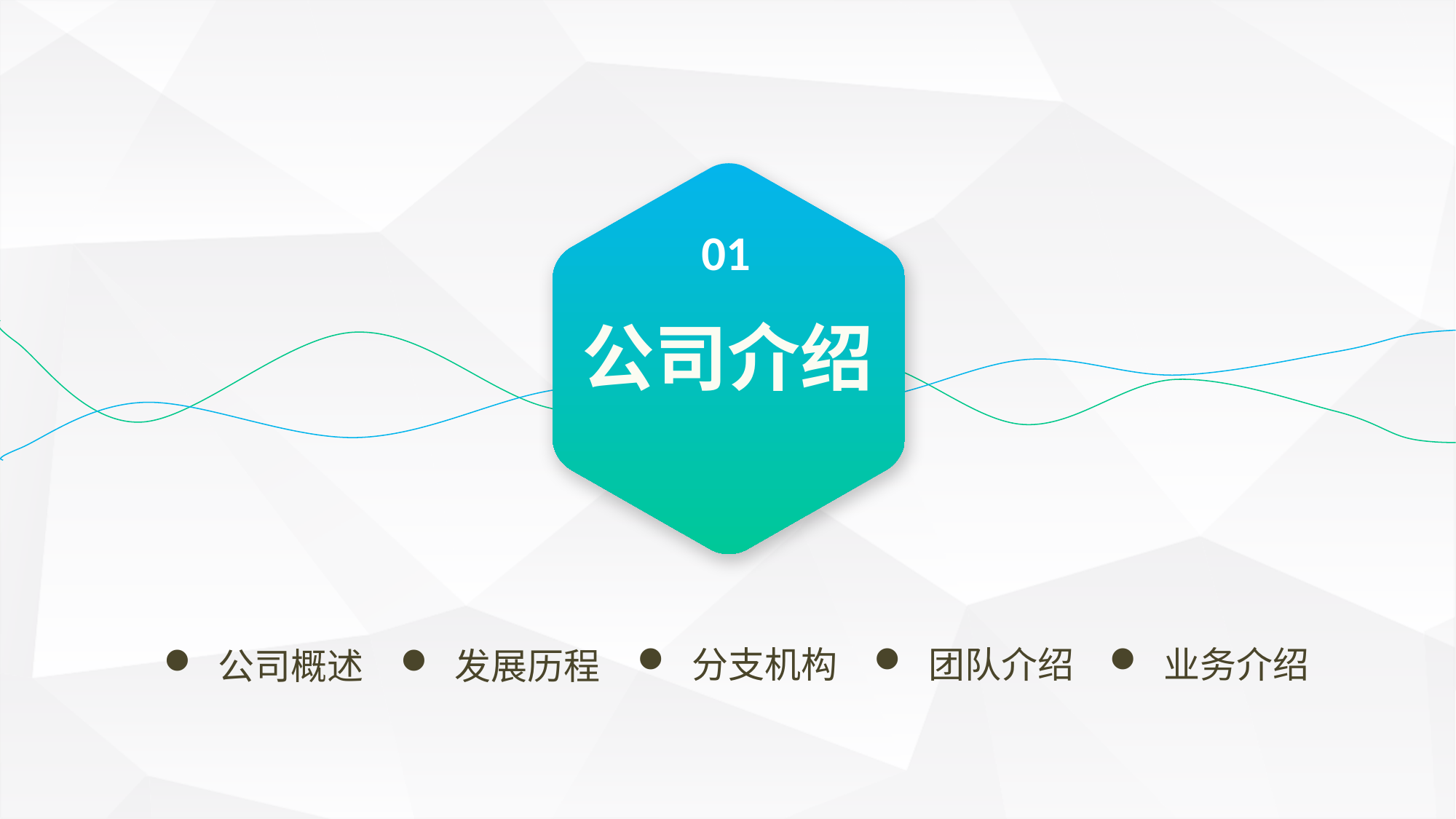

01
公司介绍

分支机构
团队介绍
业务介绍
公司概述
发展历程